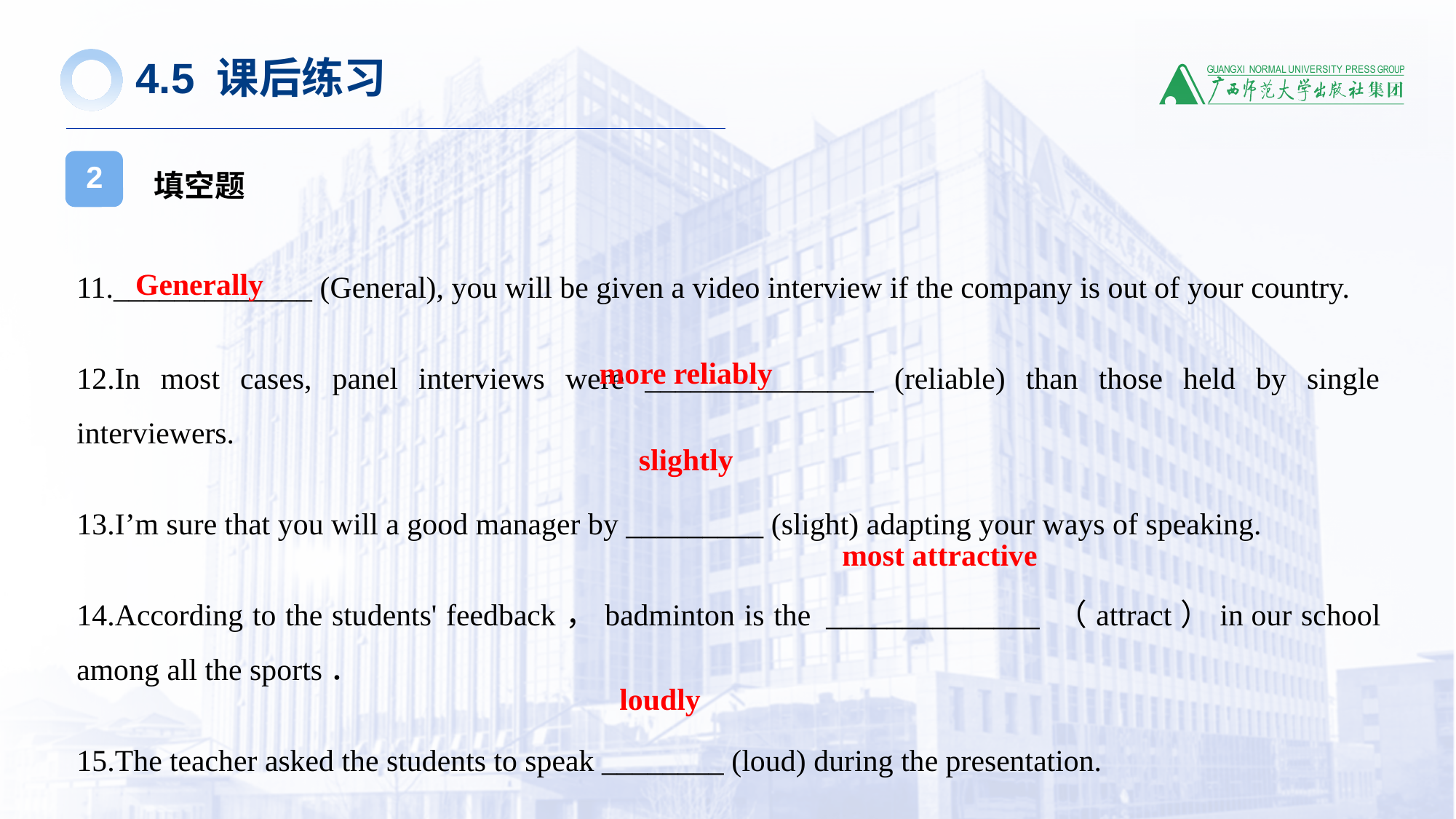

4.5 课后练习

填空题

2
11._____________ (General), you will be given a video interview if the company is out of your country.

12.In most cases, panel interviews were _______________ (reliable) than those held by single interviewers.

13.I’m sure that you will a good manager by _________ (slight) adapting your ways of speaking.

14.According to the students' feedback，badminton is the  ______________ （attract）in our school among all the sports．

15.The teacher asked the students to speak ________ (loud) during the presentation.
Generally
more reliably
slightly
most attractive
loudly